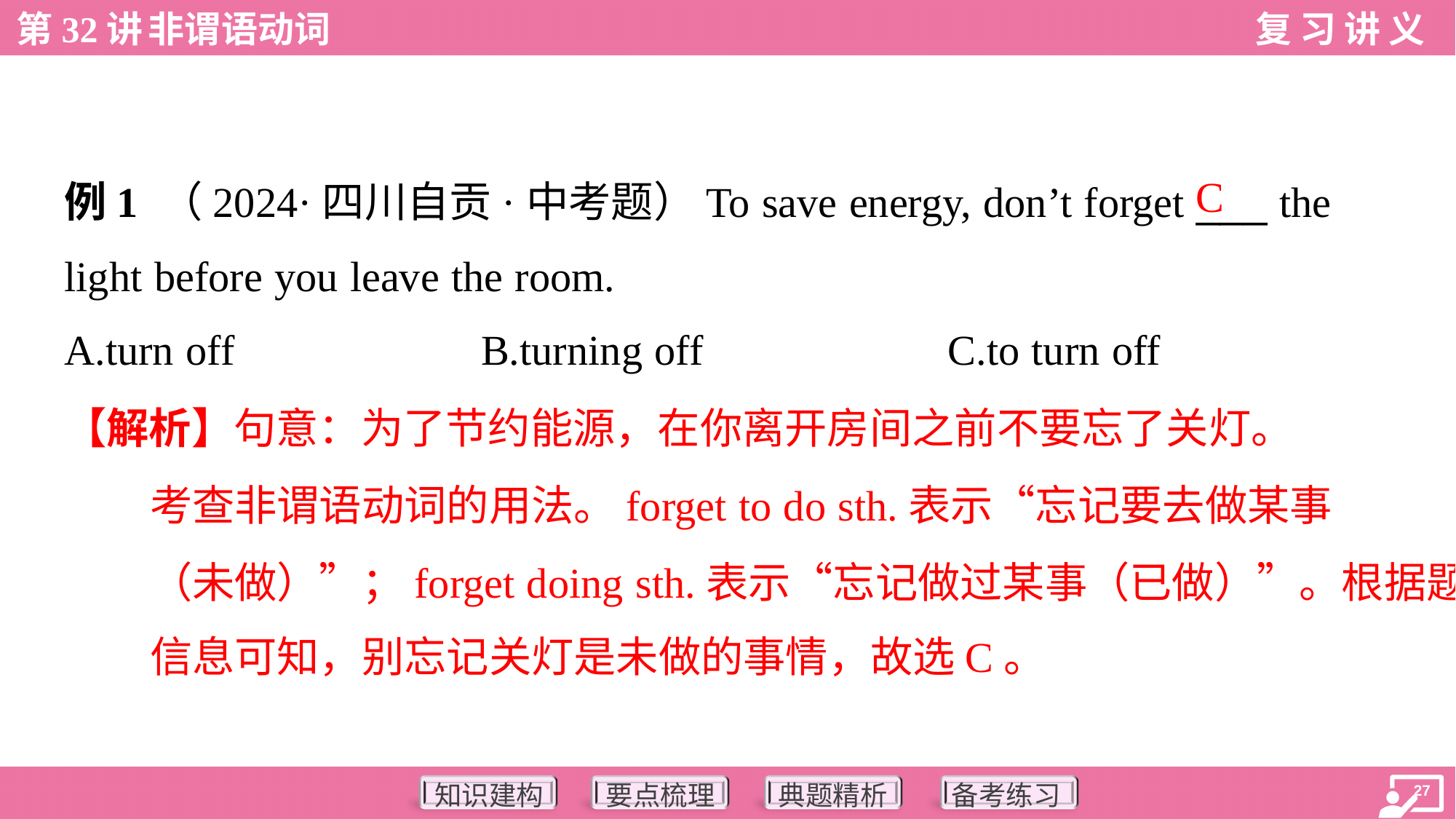

C
例1 （2024·四川自贡·中考题）To save energy, don’t forget ___ the
light before you leave the room.
A.turn off	B.turning off	C.to turn off
【解析】句意：为了节约能源，在你离开房间之前不要忘了关灯。
考查非谓语动词的用法。forget to do sth.表示“忘记要去做某事
（未做）”；forget doing sth.表示“忘记做过某事（已做）”。根据题目
信息可知，别忘记关灯是未做的事情，故选C。